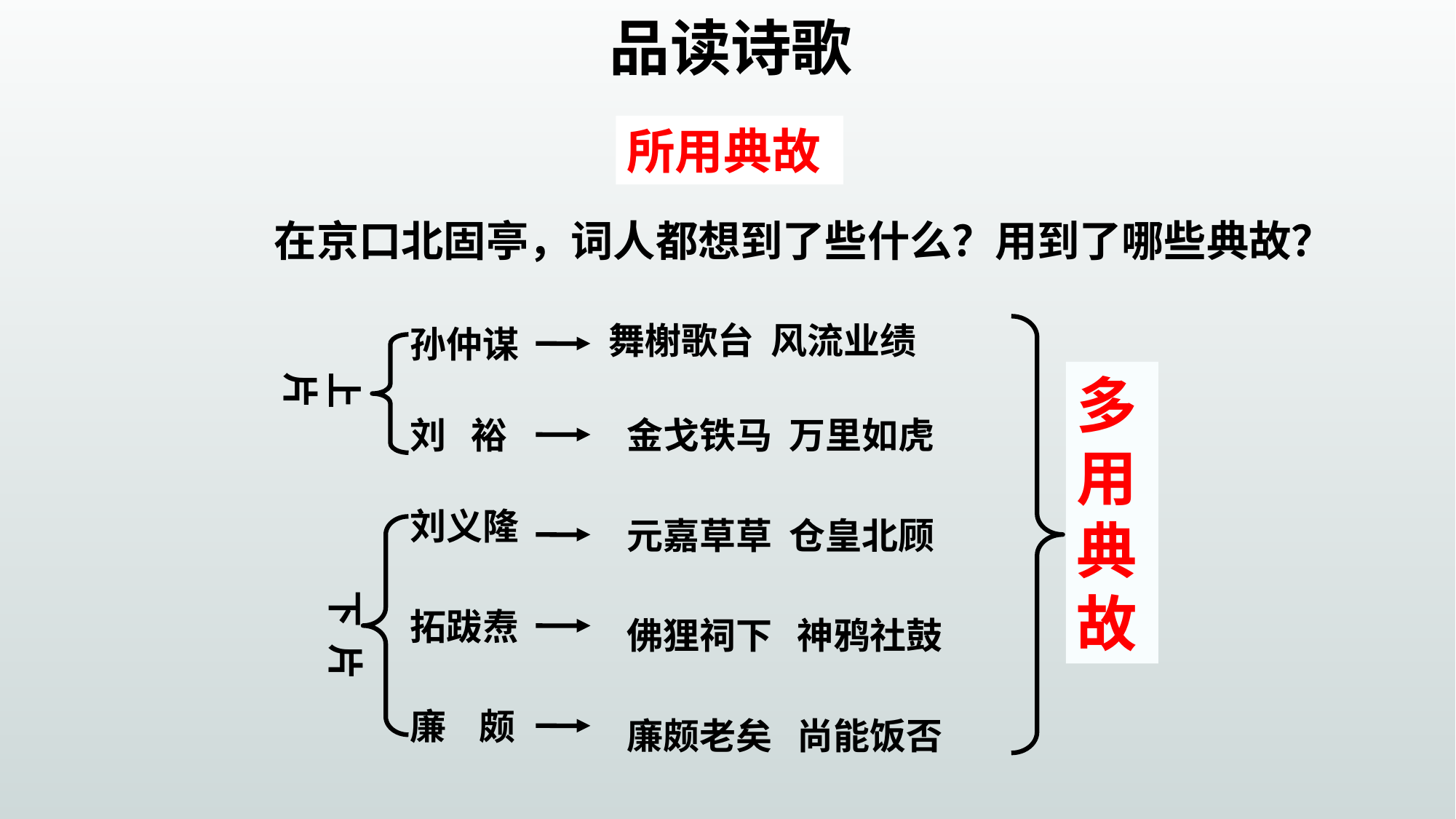

品读诗歌
所用典故
在京口北固亭，词人都想到了些什么？用到了哪些典故？
舞榭歌台  风流业绩
孙仲谋

上   片
多
用
典
故
刘   裕
 金戈铁马  万里如虎

刘义隆
 元嘉草草  仓皇北顾

下  片
拓跋焘
 佛狸祠下   神鸦社鼓

廉    颇
 廉颇老矣   尚能饭否